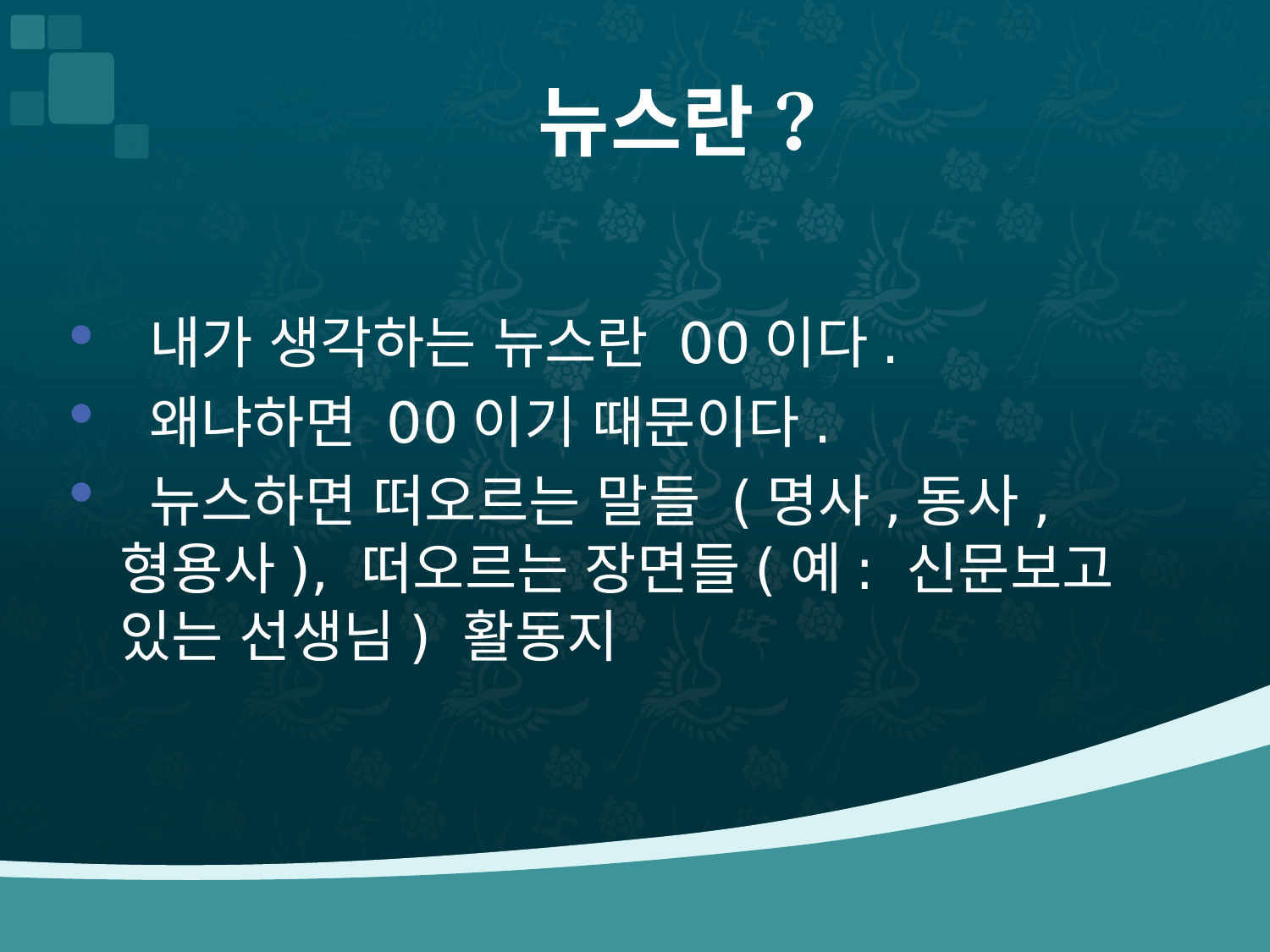

# 뉴스란?

 내가 생각하는 뉴스란 00이다.
 왜냐하면 00이기 때문이다.
 뉴스하면 떠오르는 말들 (명사,동사,형용사), 떠오르는 장면들(예: 신문보고 있는 선생님) 활동지